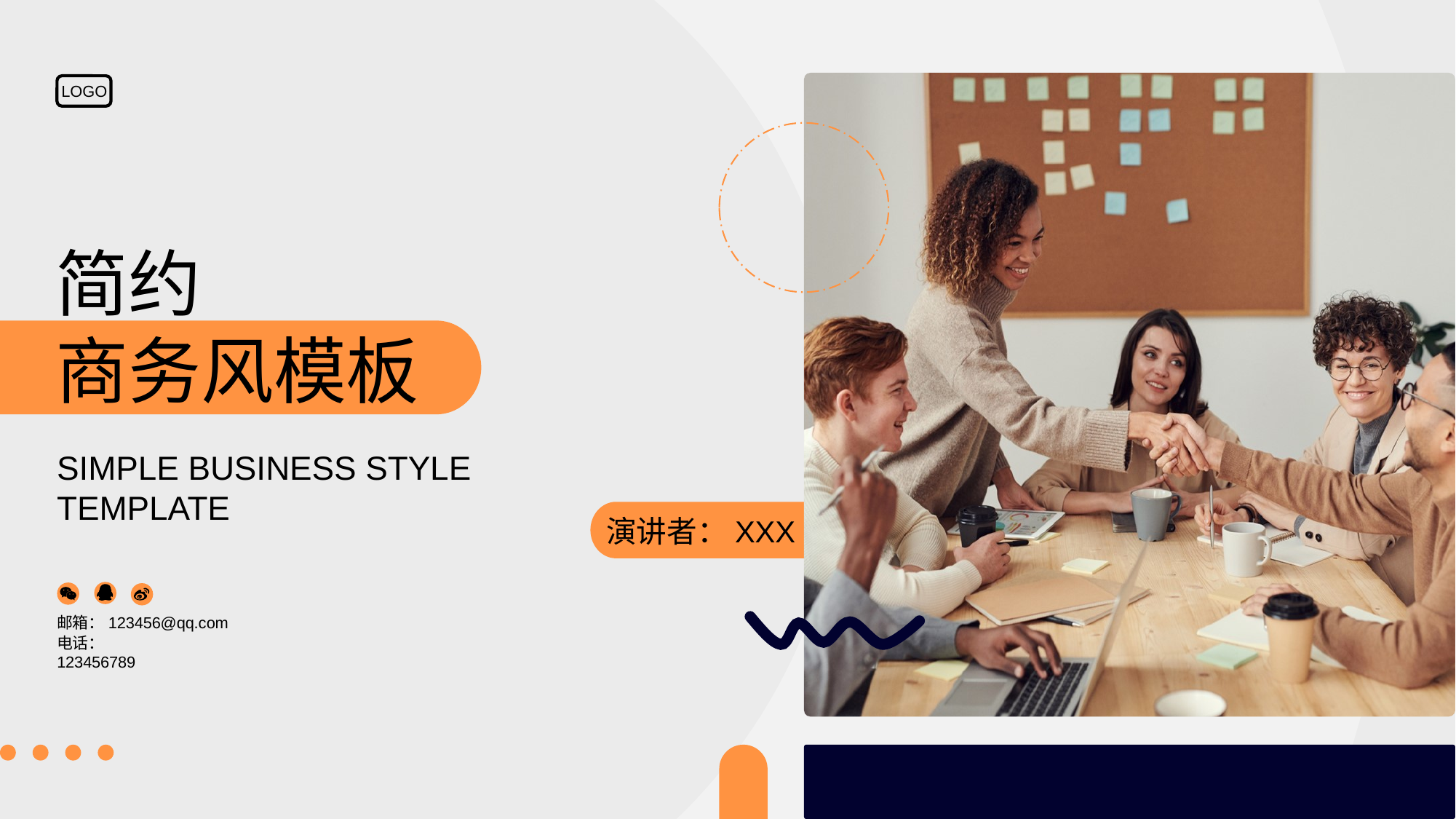

LOGO

简约
商务风模板

SIMPLE BUSINESS STYLE TEMPLATE

演讲者：XXX

邮箱：123456@qq.com

电话：123456789